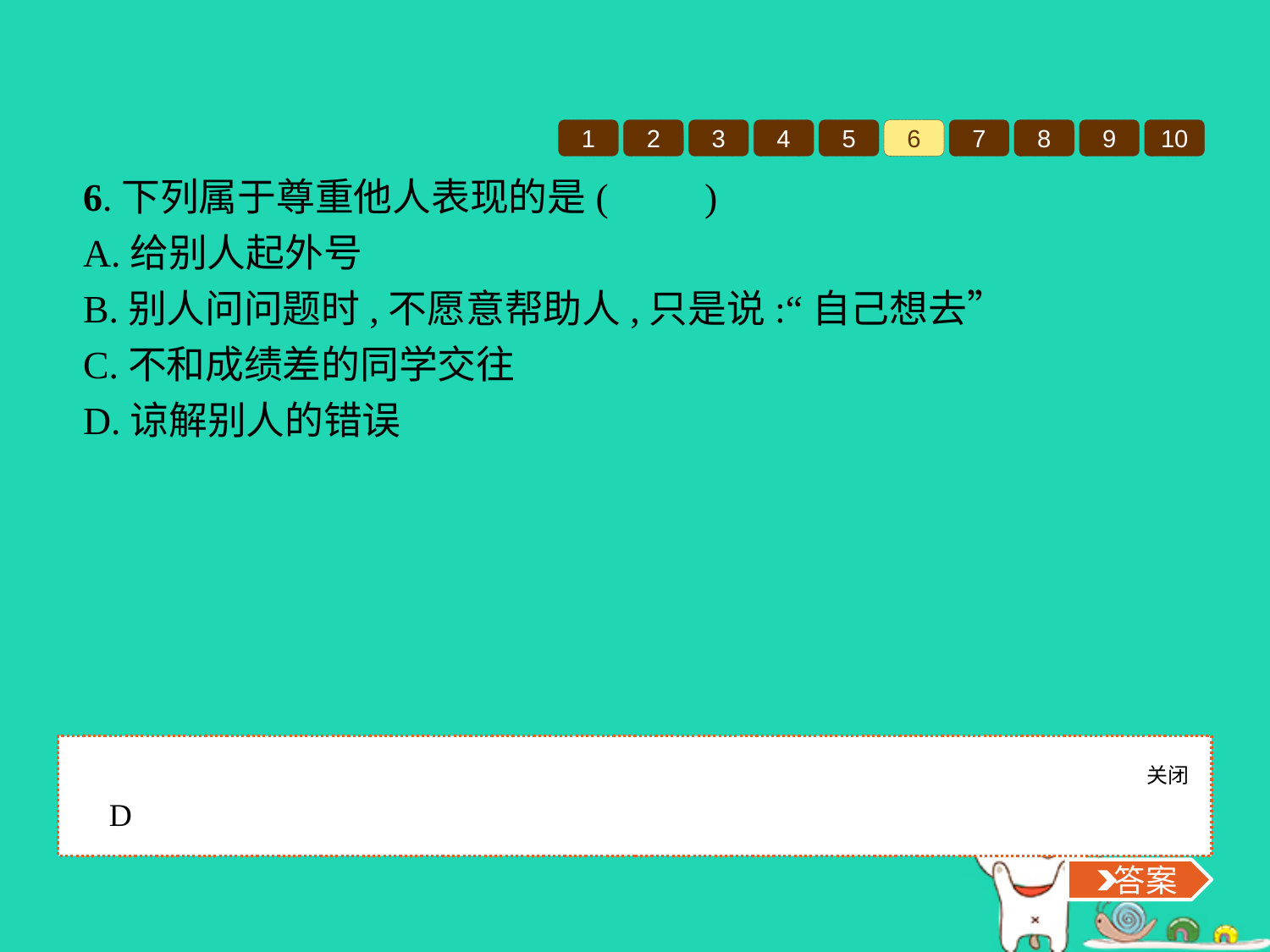

1
2
3
4
5
6
7
8
9
10
6.下列属于尊重他人表现的是(　　)
A.给别人起外号
B.别人问问题时,不愿意帮助人,只是说:“自己想去”
C.不和成绩差的同学交往
D.谅解别人的错误

关闭
  答案

D
  答案